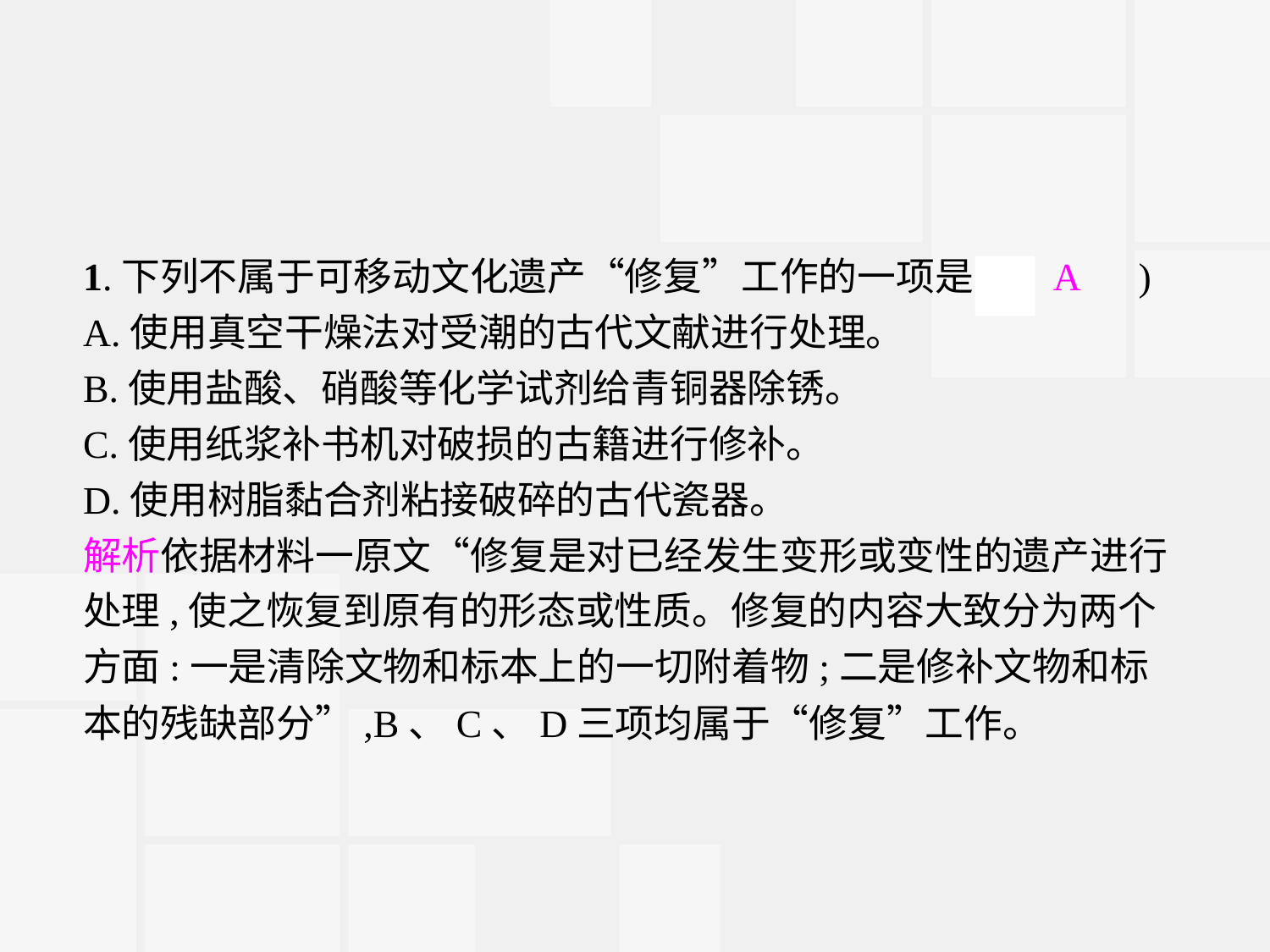

1.下列不属于可移动文化遗产“修复”工作的一项是(　A　)
A.使用真空干燥法对受潮的古代文献进行处理。
B.使用盐酸、硝酸等化学试剂给青铜器除锈。
C.使用纸浆补书机对破损的古籍进行修补。
D.使用树脂黏合剂粘接破碎的古代瓷器。
解析依据材料一原文“修复是对已经发生变形或变性的遗产进行处理,使之恢复到原有的形态或性质。修复的内容大致分为两个方面:一是清除文物和标本上的一切附着物;二是修补文物和标本的残缺部分”,B、C、D三项均属于“修复”工作。